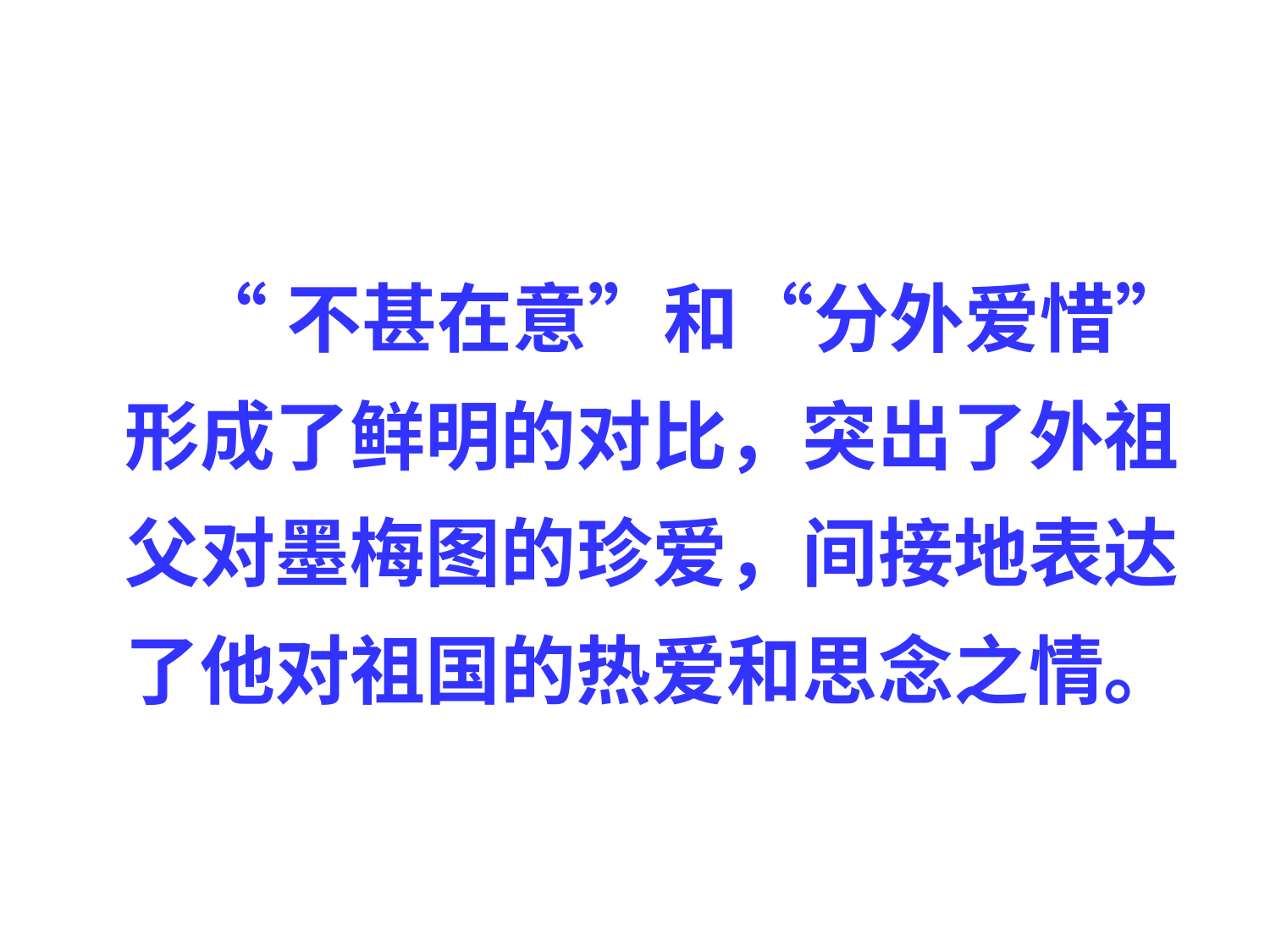

“不甚在意”和“分外爱惜”形成了鲜明的对比，突出了外祖父对墨梅图的珍爱，间接地表达了他对祖国的热爱和思念之情。